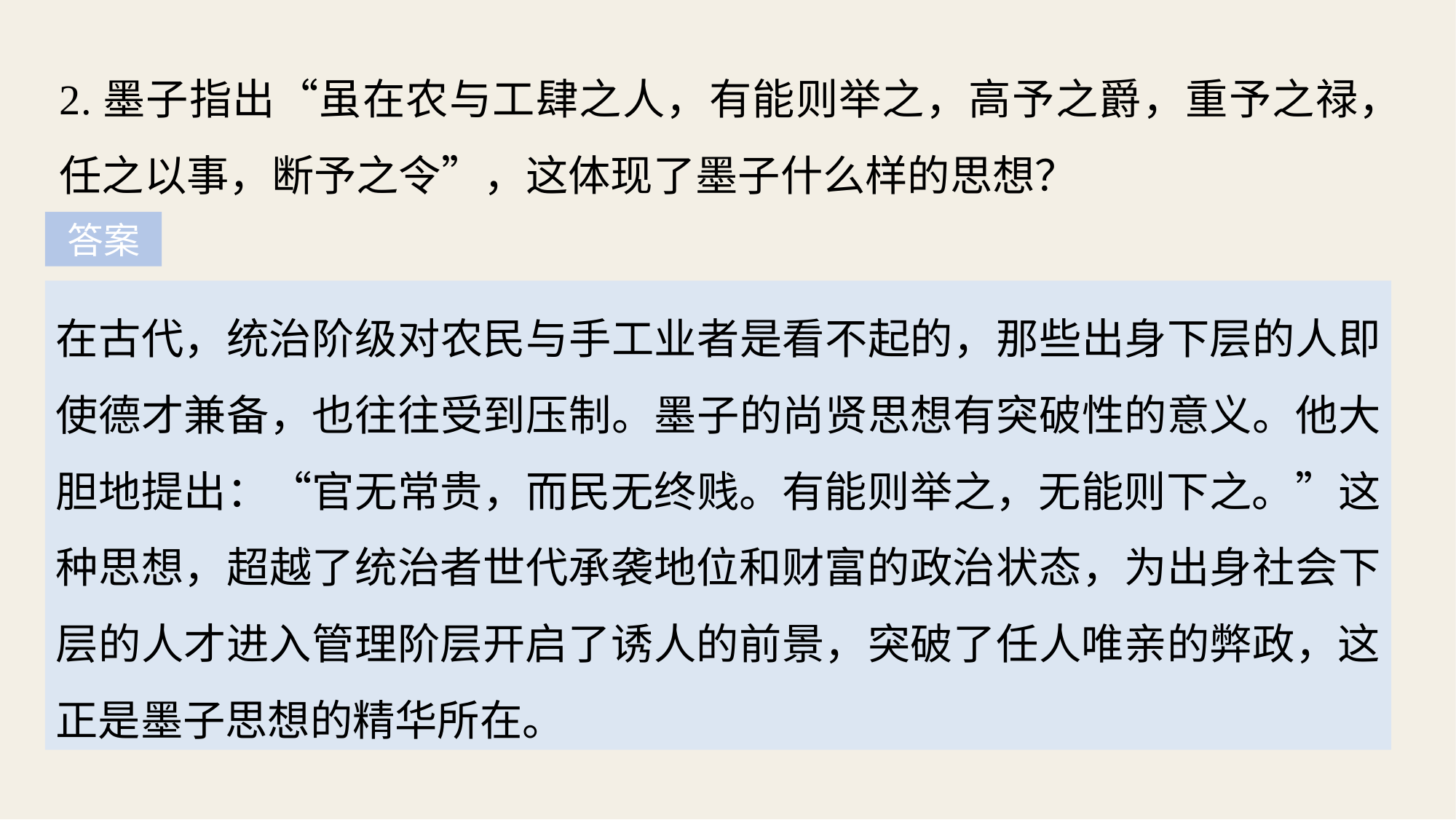

2.墨子指出“虽在农与工肆之人，有能则举之，高予之爵，重予之禄，任之以事，断予之令”，这体现了墨子什么样的思想？
答案
在古代，统治阶级对农民与手工业者是看不起的，那些出身下层的人即使德才兼备，也往往受到压制。墨子的尚贤思想有突破性的意义。他大胆地提出：“官无常贵，而民无终贱。有能则举之，无能则下之。”这种思想，超越了统治者世代承袭地位和财富的政治状态，为出身社会下层的人才进入管理阶层开启了诱人的前景，突破了任人唯亲的弊政，这正是墨子思想的精华所在。